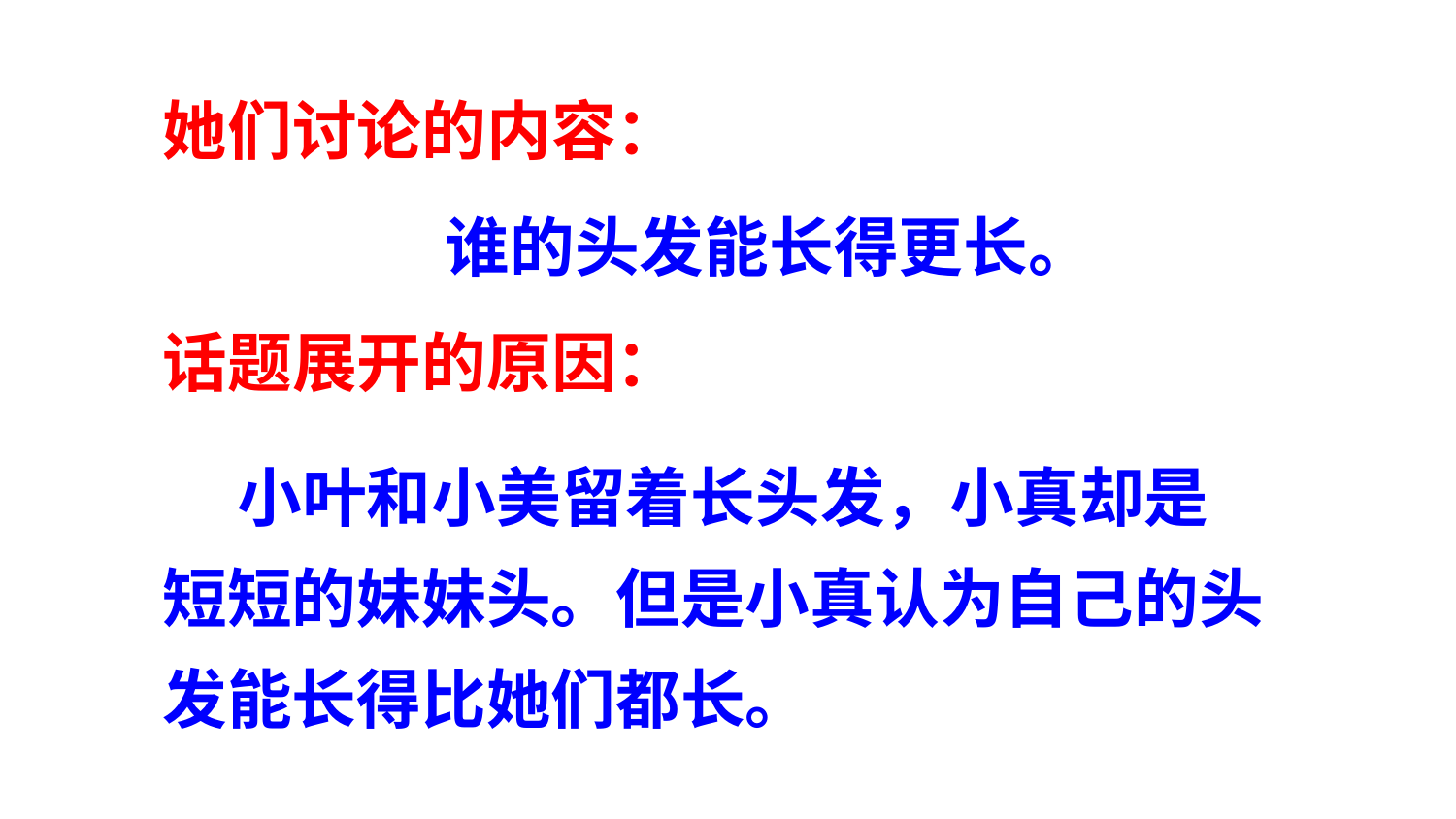

她们讨论的内容：
谁的头发能长得更长。
话题展开的原因：
    小叶和小美留着长头发，小真却是短短的妹妹头。但是小真认为自己的头发能长得比她们都长。